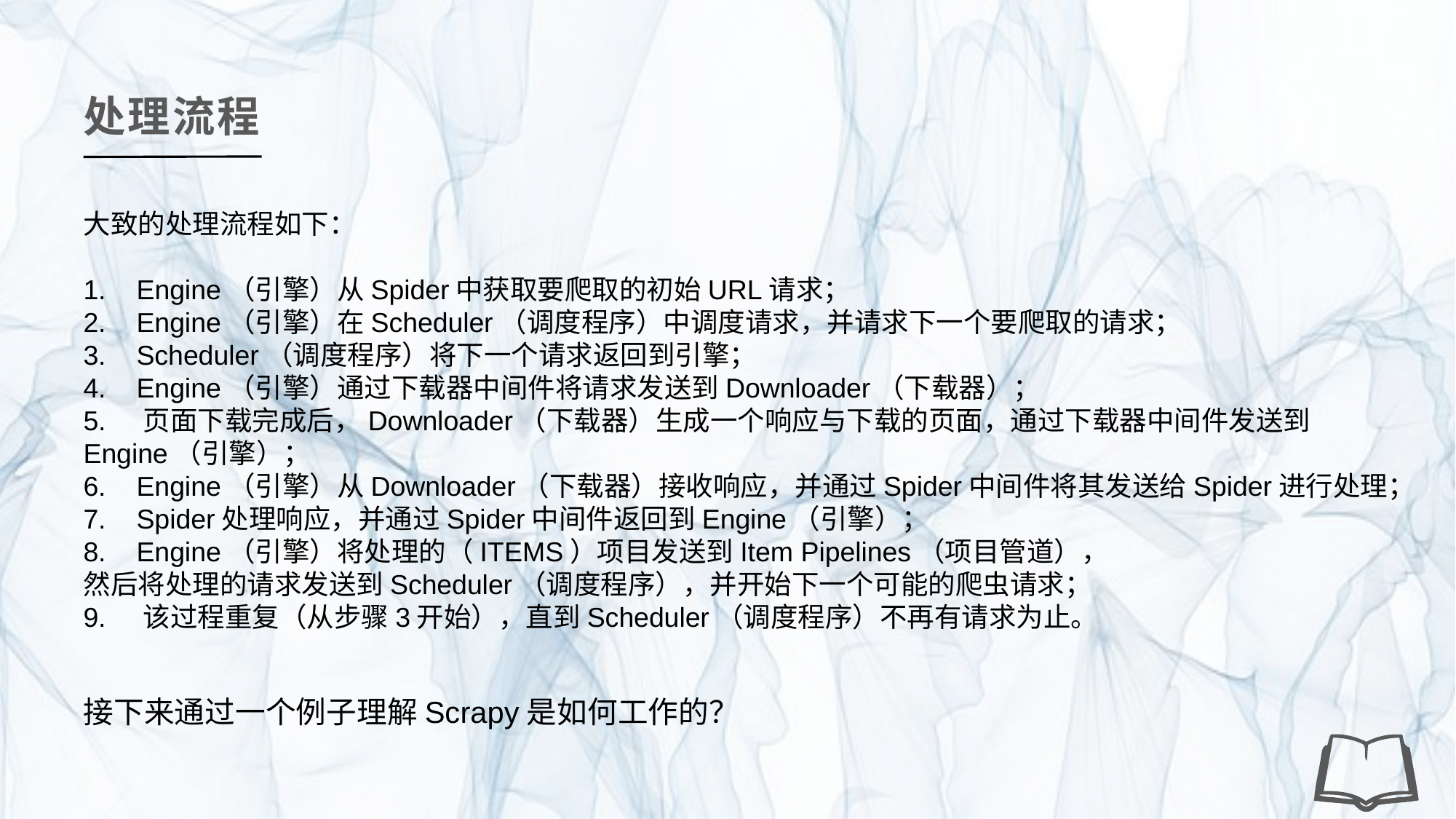

处理流程
大致的处理流程如下：

1.    Engine（引擎）从Spider中获取要爬取的初始URL请求；
2.    Engine（引擎）在Scheduler（调度程序）中调度请求，并请求下一个要爬取的请求；
3.    Scheduler（调度程序）将下一个请求返回到引擎；
4.    Engine（引擎）通过下载器中间件将请求发送到Downloader（下载器）；
5.    页面下载完成后，Downloader（下载器）生成一个响应与下载的页面，通过下载器中间件发送到Engine（引擎）；
6.    Engine（引擎）从Downloader（下载器）接收响应，并通过Spider中间件将其发送给Spider进行处理；
7.    Spider处理响应，并通过Spider中间件返回到Engine（引擎）；
8.    Engine（引擎）将处理的（ITEMS）项目发送到Item Pipelines（项目管道），
然后将处理的请求发送到Scheduler（调度程序），并开始下一个可能的爬虫请求；
9.    该过程重复（从步骤3开始），直到Scheduler（调度程序）不再有请求为止。
接下来通过一个例子理解Scrapy是如何工作的？

10